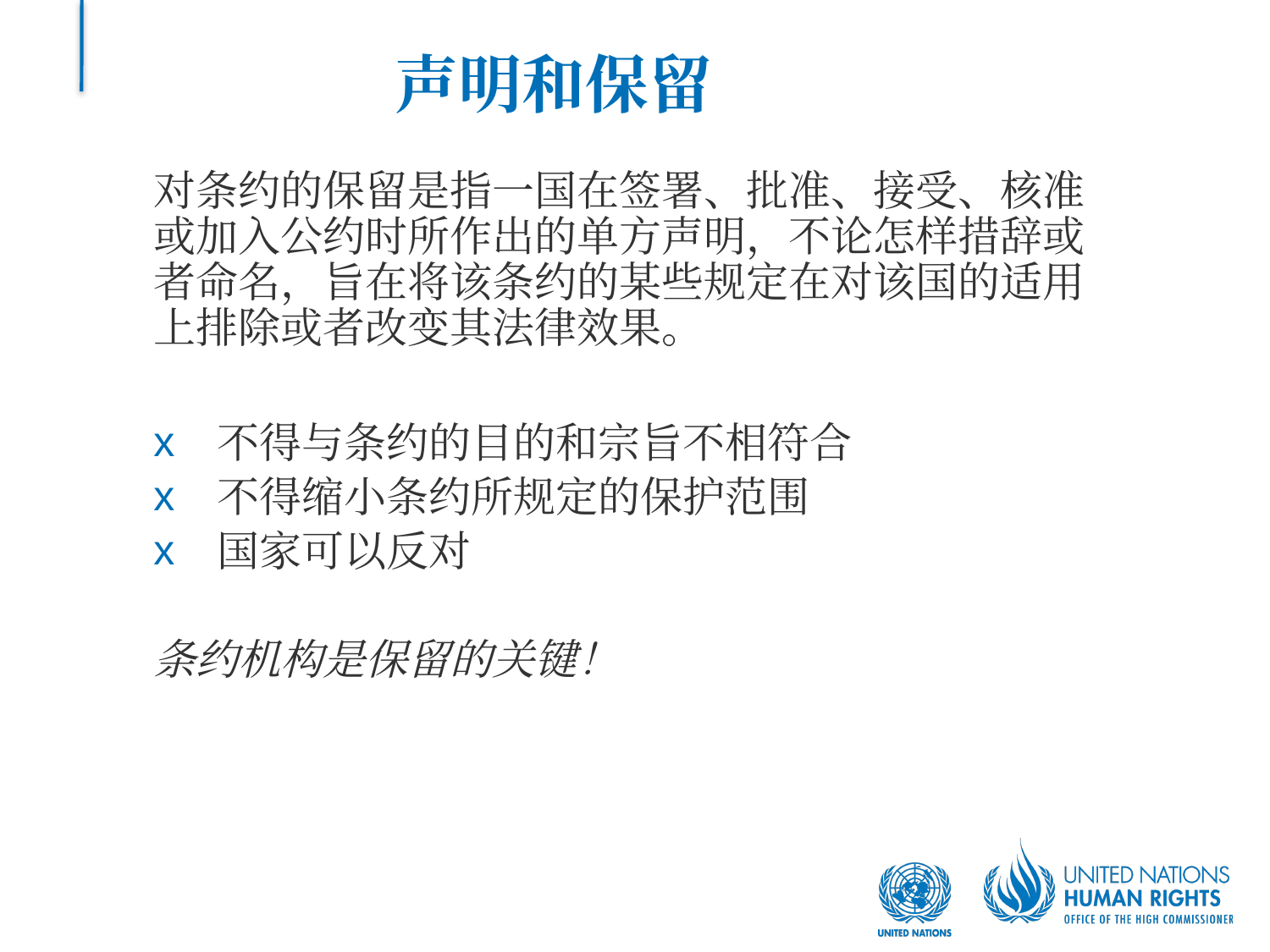

# 声明和保留
对条约的保留是指一国在签署、批准、接受、核准或加入公约时所作出的单方声明，不论怎样措辞或者命名，旨在将该条约的某些规定在对该国的适用上排除或者改变其法律效果。

不得与条约的目的和宗旨不相符合
不得缩小条约所规定的保护范围
国家可以反对

条约机构是保留的关键！